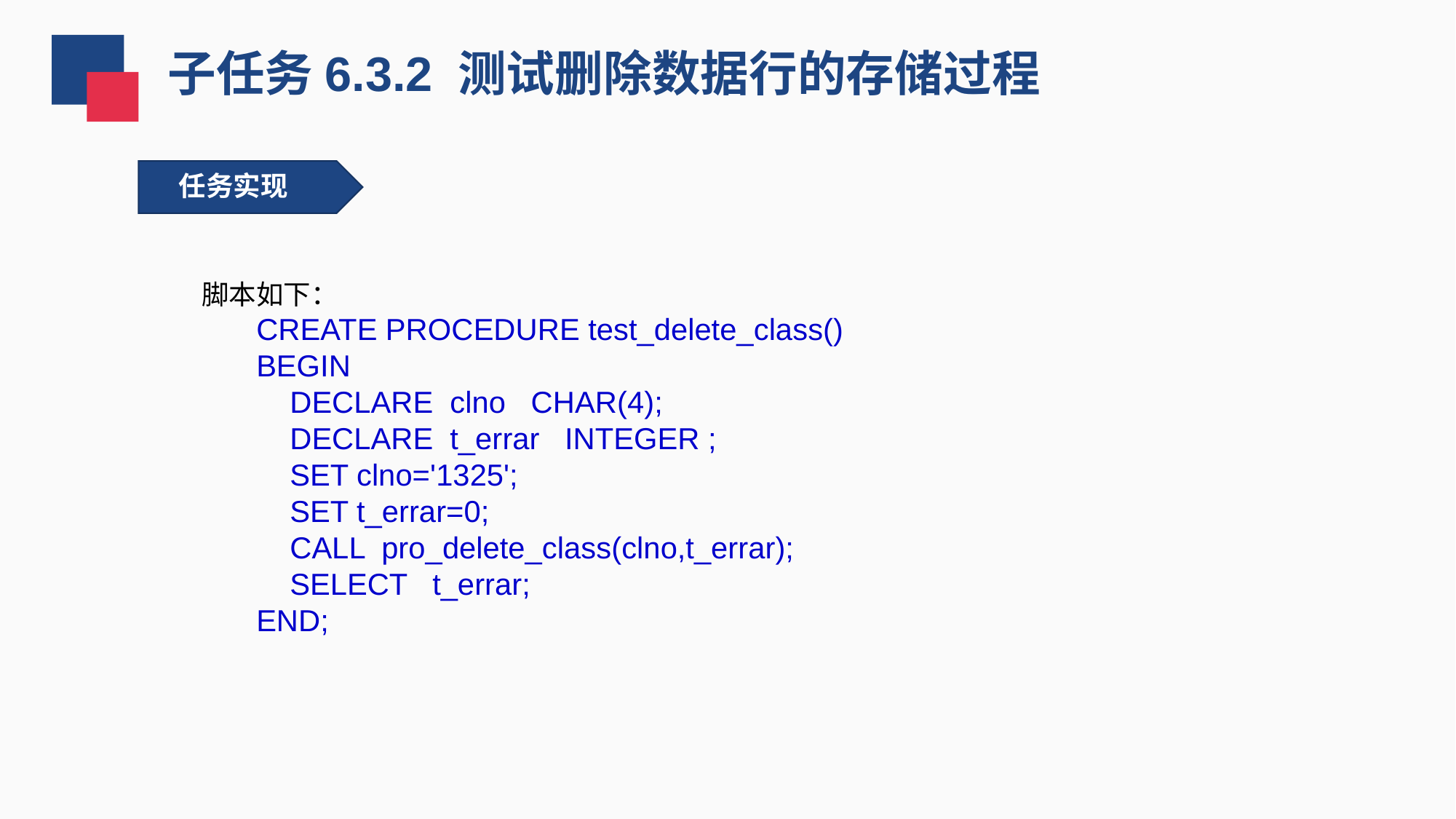

子任务6.3.2 测试删除数据行的存储过程

任务实现
脚本如下：
CREATE PROCEDURE test_delete_class()
BEGIN
    DECLARE  clno   CHAR(4);
    DECLARE  t_errar   INTEGER ;
    SET clno='1325';
    SET t_errar=0;
    CALL  pro_delete_class(clno,t_errar);
    SELECT   t_errar;
END;